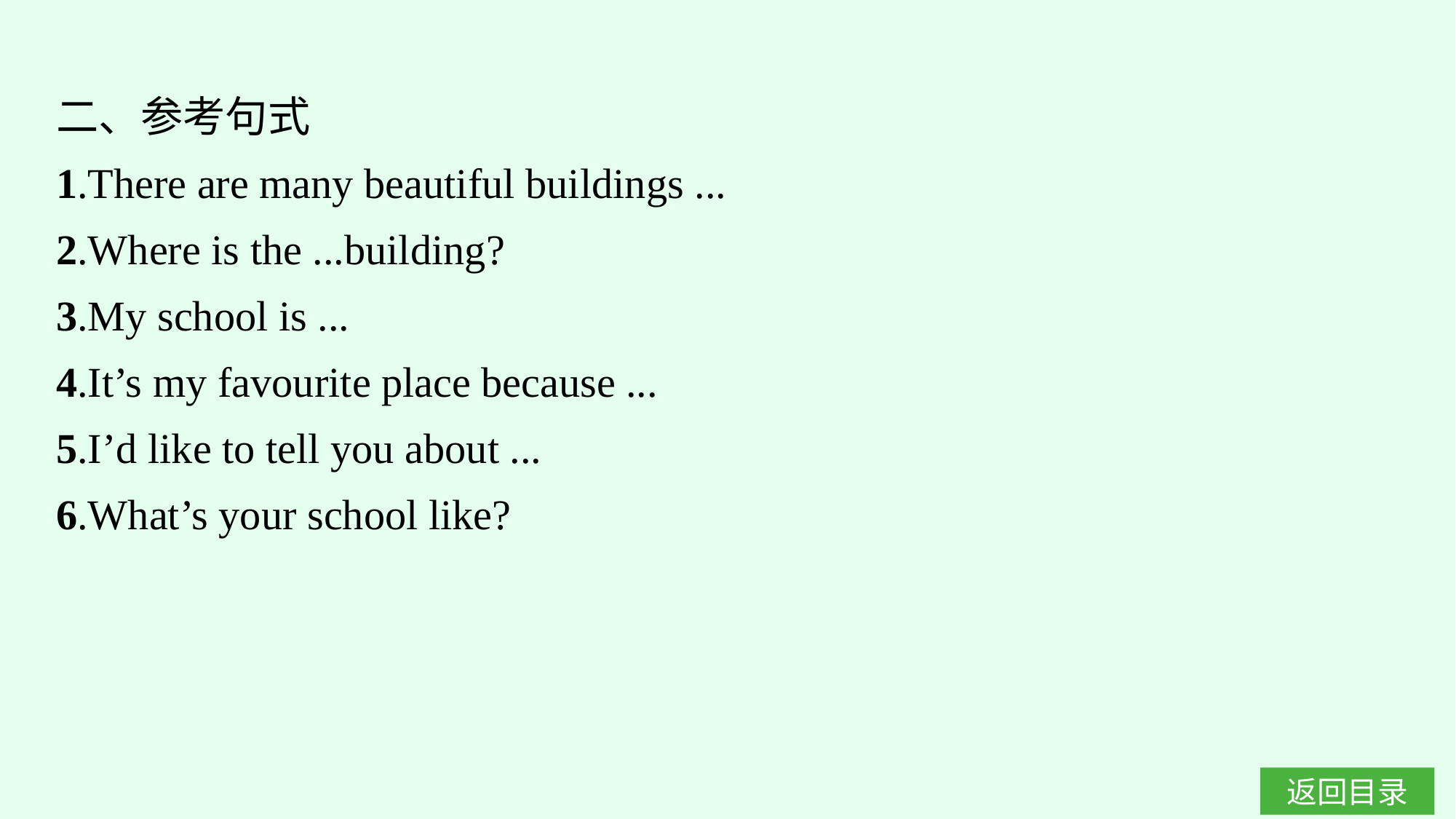

二、参考句式
1.There are many beautiful buildings ...
2.Where is the ...building?
3.My school is ...
4.It’s my favourite place because ...
5.I’d like to tell you about ...
6.What’s your school like?